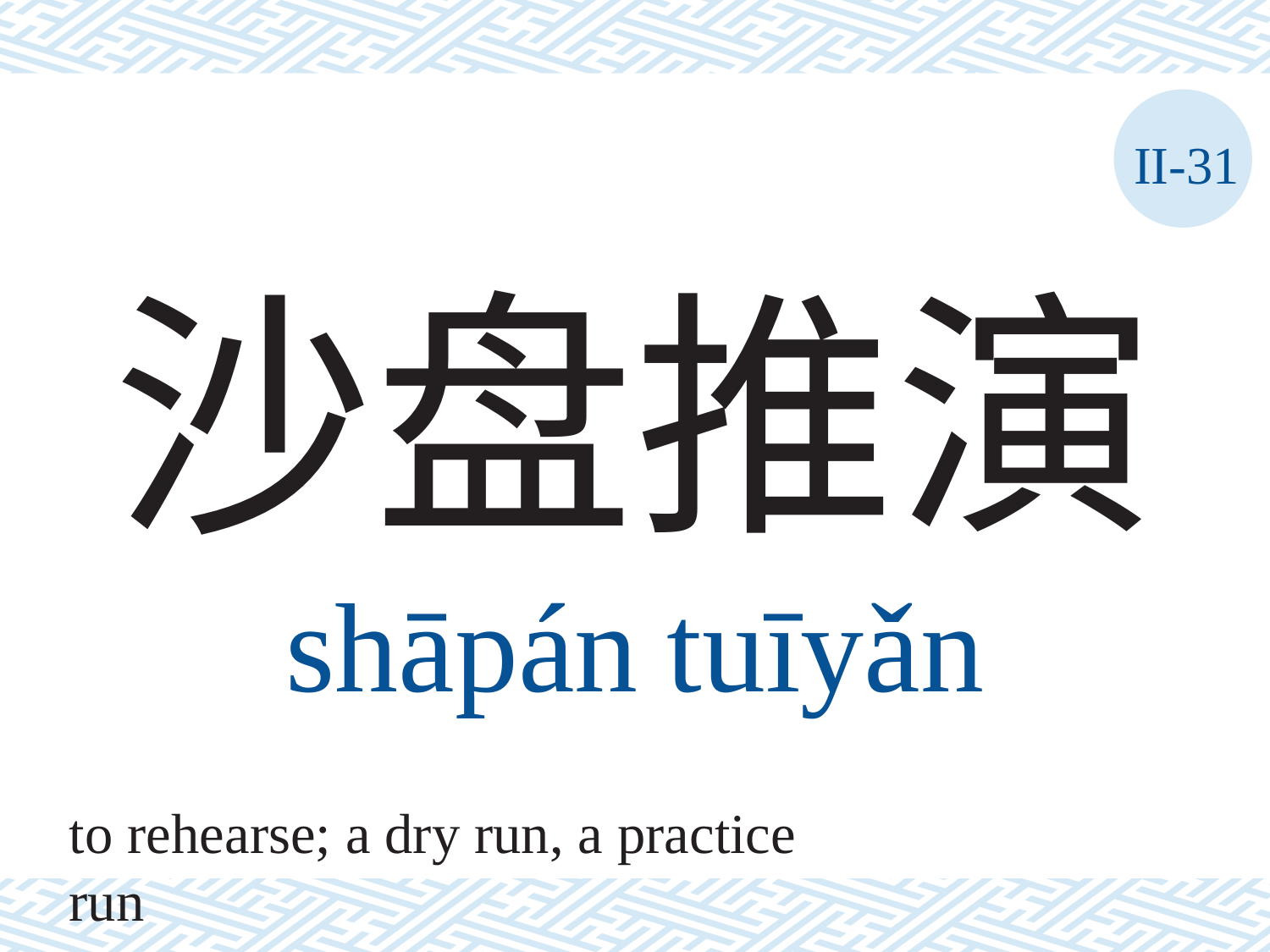

II-31
# 沙盘推演 shāpán	tuīyǎn
to rehearse; a dry run, a practice run